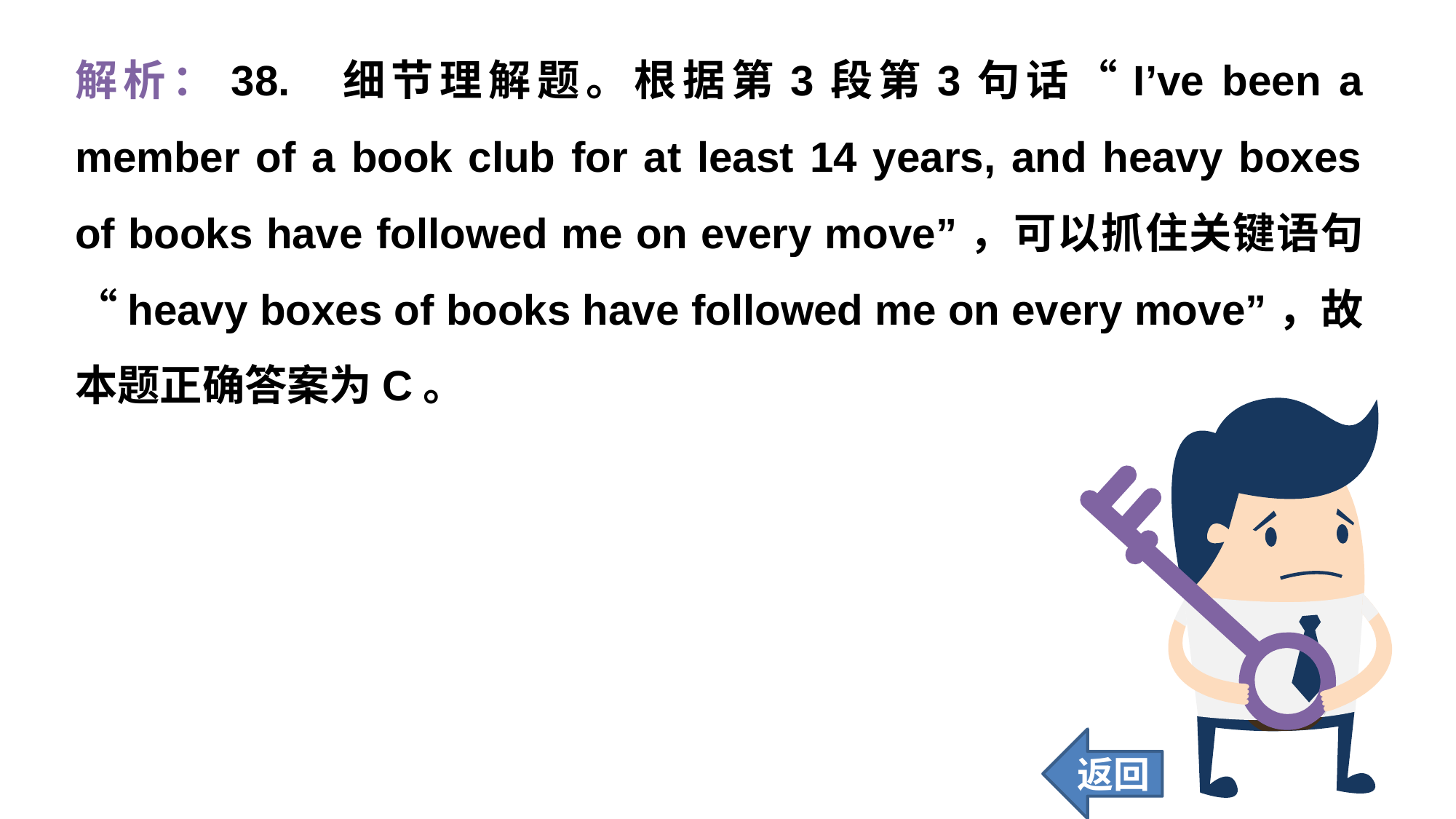

解析：38.  细节理解题。根据第3段第3句话“I’ve been a member of a book club for at least 14 years, and heavy boxes of books have followed me on every move”，可以抓住关键语句“heavy boxes of books have followed me on every move”，故本题正确答案为C。

返回
350